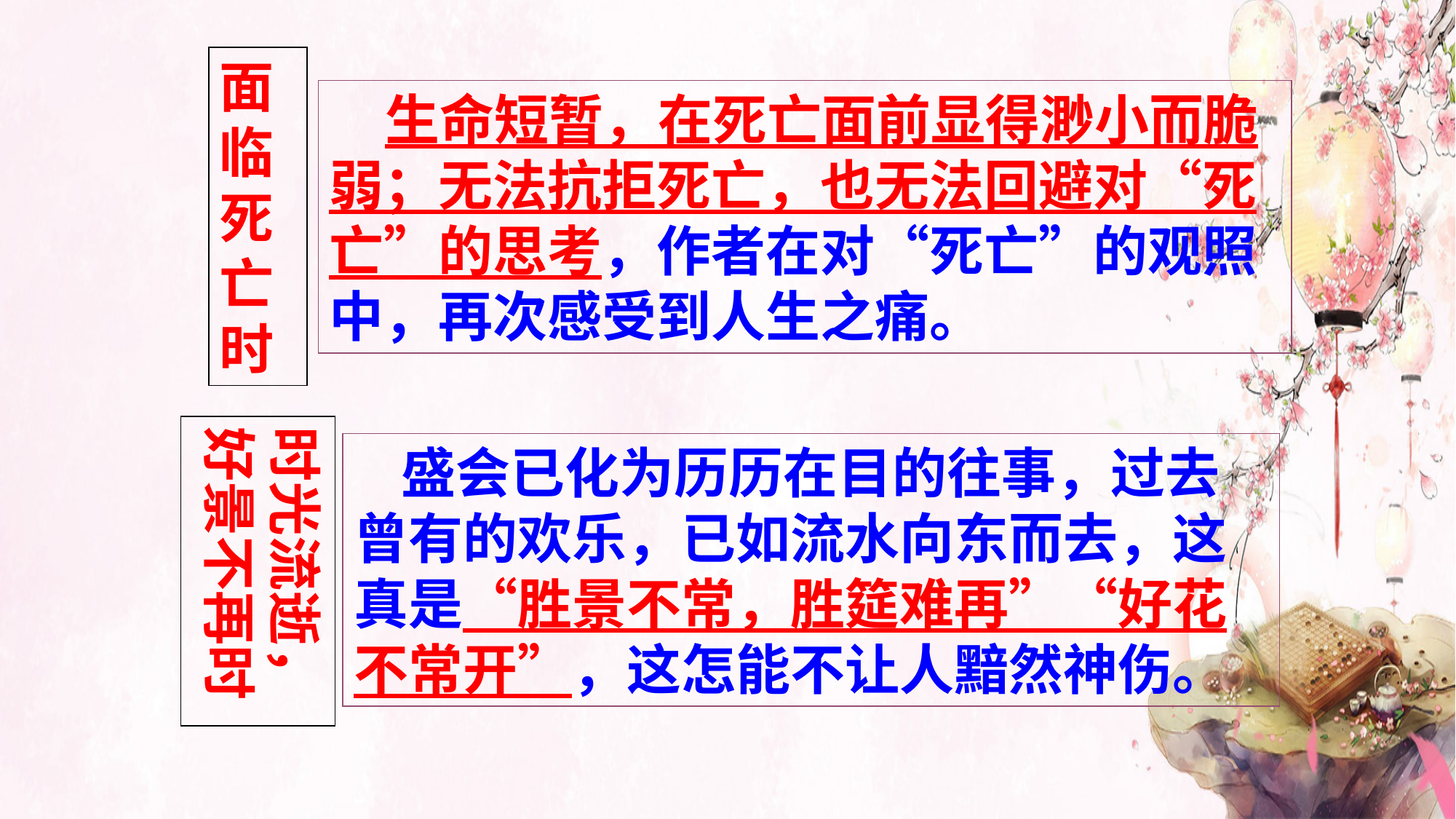

面临死亡时
    生命短暂，在死亡面前显得渺小而脆弱；无法抗拒死亡，也无法回避对“死亡”的思考，作者在对“死亡”的观照中，再次感受到人生之痛。
时光流逝，好景不再时
   盛会已化为历历在目的往事，过去曾有的欢乐，已如流水向东而去，这真是“胜景不常，胜筵难再”“好花不常开”，这怎能不让人黯然神伤。